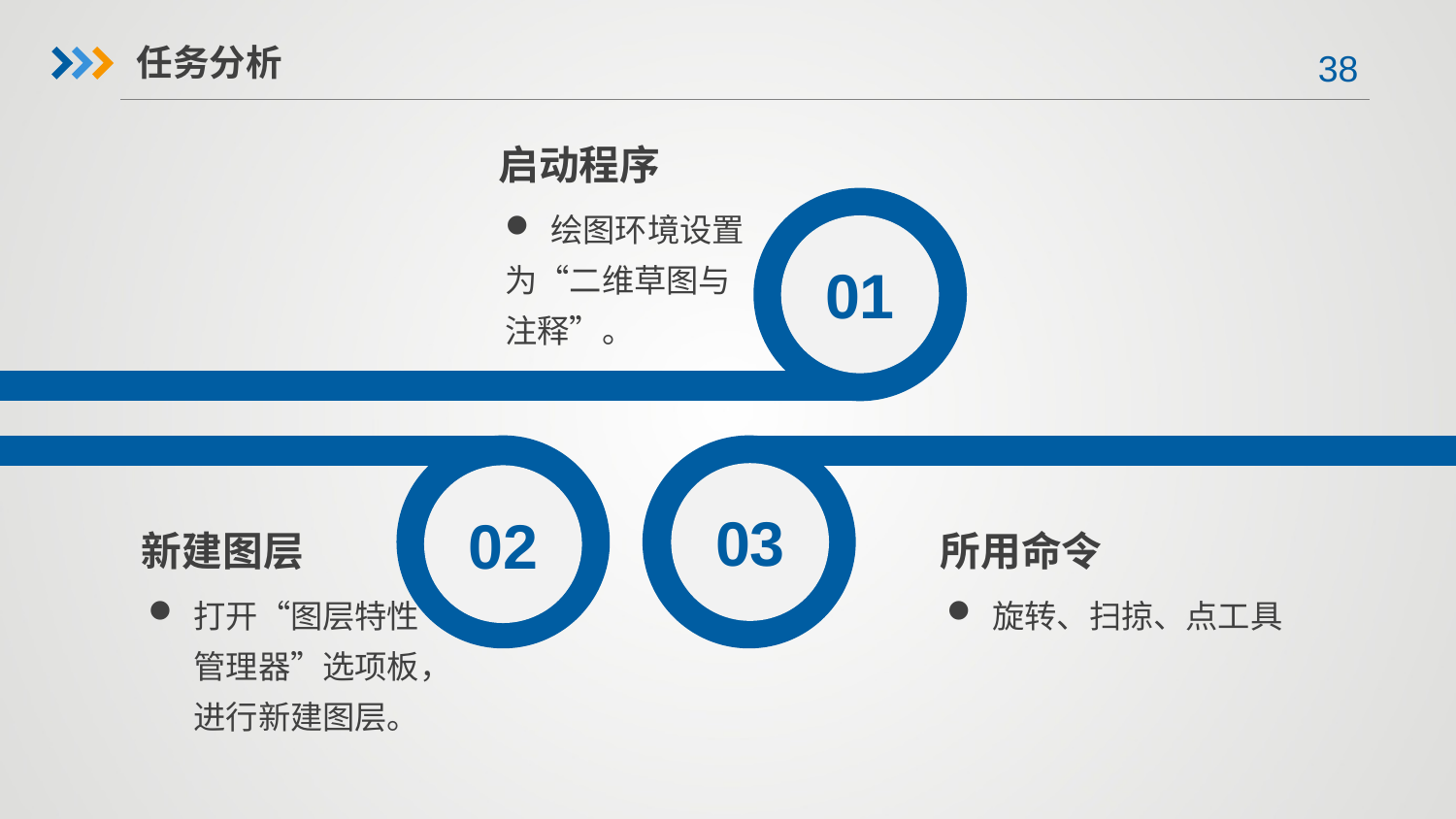

任务分析
启动程序

01
绘图环境设置
为“二维草图与
注释”。

02

03
新建图层
所用命令
打开“图层特性管理器”选项板，进行新建图层。
旋转、扫掠、点工具